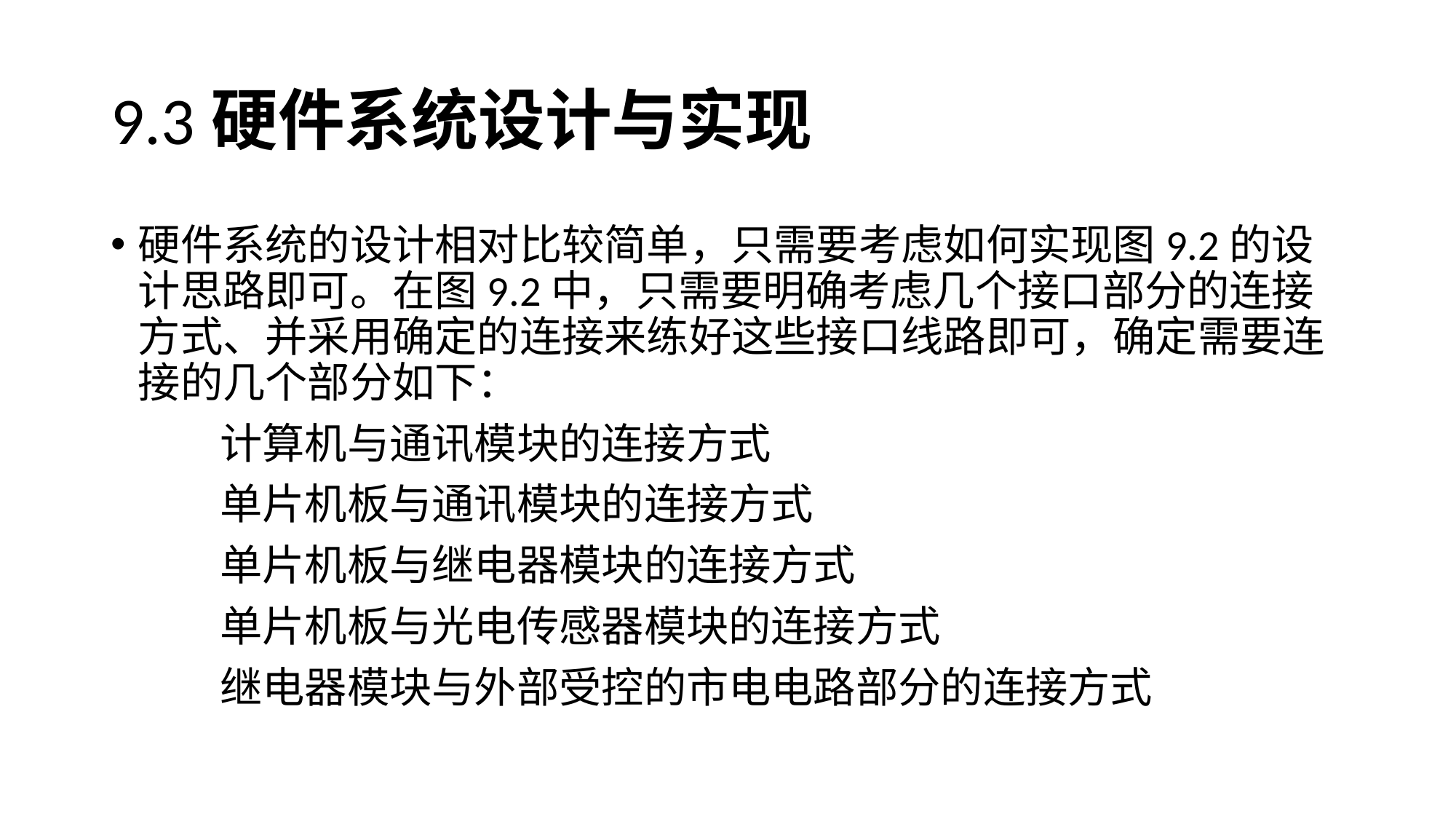

# 9.3硬件系统设计与实现
硬件系统的设计相对比较简单，只需要考虑如何实现图9.2的设计思路即可。在图9.2中，只需要明确考虑几个接口部分的连接方式、并采用确定的连接来练好这些接口线路即可，确定需要连接的几个部分如下：
	计算机与通讯模块的连接方式
	单片机板与通讯模块的连接方式
	单片机板与继电器模块的连接方式
	单片机板与光电传感器模块的连接方式
	继电器模块与外部受控的市电电路部分的连接方式